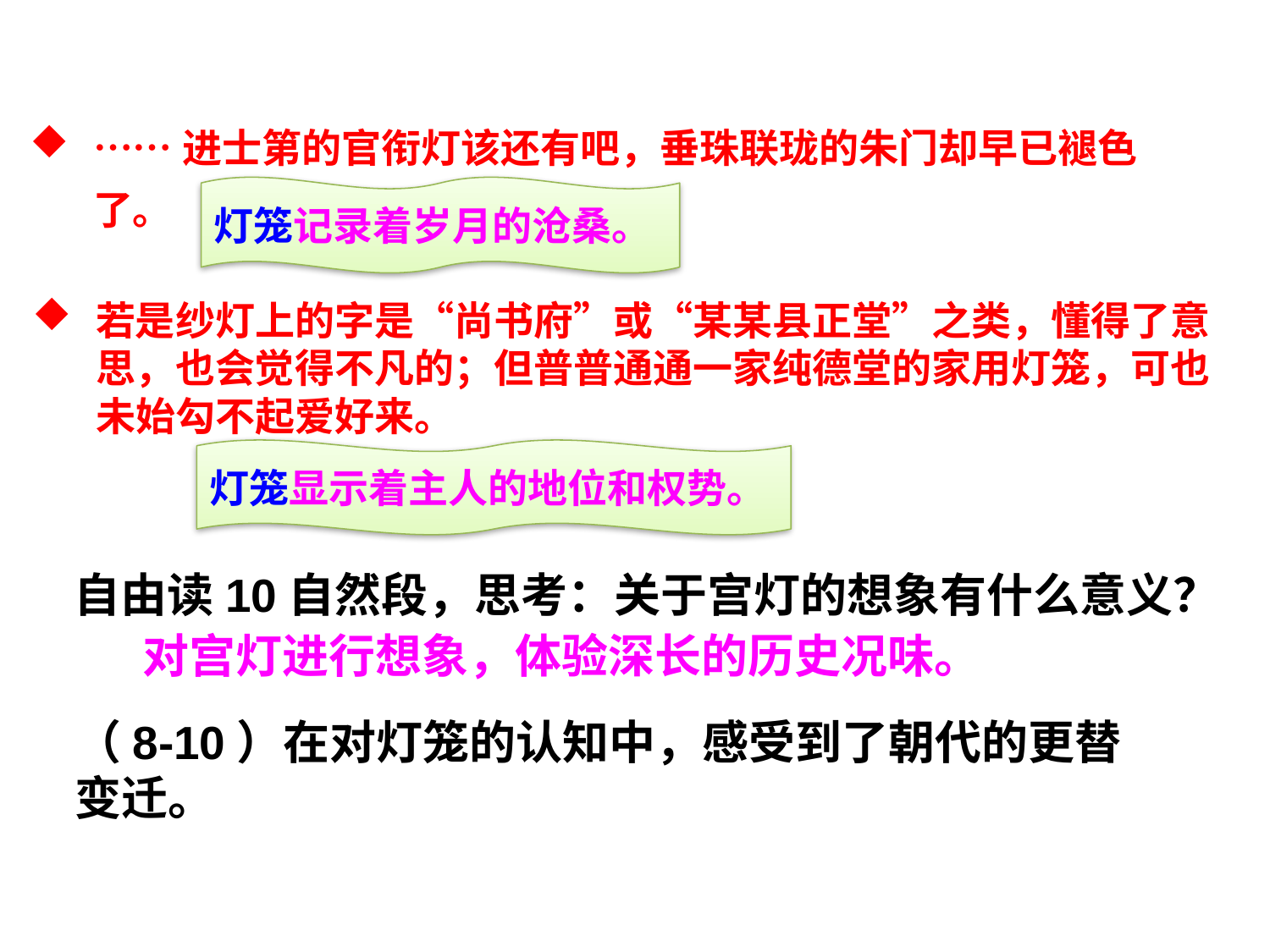

……进士第的官衔灯该还有吧，垂珠联珑的朱门却早已褪色了。
灯笼记录着岁月的沧桑。
若是纱灯上的字是“尚书府”或“某某县正堂”之类，懂得了意思，也会觉得不凡的；但普普通通一家纯德堂的家用灯笼，可也未始勾不起爱好来。
状元成才路
状元成才路
状元成才路
状元成才路
状元成才路
状元成才路
状元成才路
状元成才路
状元成才路
状元成才路
状元成才路
状元成才路
状元成才路
状元成才路
状元成才路
状元成才路
状元成才路
状元成才路
状元成才路
状元成才路
状元成才路
状元成才路
状元成才路
状元成才路
状元成才路
状元成才路
状元成才路
状元成才路
状元成才路
状元成才路
状元成才路
状元成才路
状元成才路
状元成才路
状元成才路
状元成才路
状元成才路
状元成才路
状元成才路
状元成才路
状元成才路
灯笼显示着主人的地位和权势。
状元成才路
状元成才路
状元成才路
状元成才路
状元成才路
状元成才路
状元成才路
状元成才路
状元成才路
状元成才路
状元成才路
状元成才路
状元成才路
状元成才路
状元成才路
状元成才路
状元成才路
状元成才路
状元成才路
状元成才路
状元成才路
状元成才路
状元成才路
状元成才路
状元成才路
状元成才路
状元成才路
 自由读10自然段，思考：关于宫灯的想象有什么意义？
状元成才路
状元成才路
状元成才路
状元成才路
状元成才路
状元成才路
状元成才路
状元成才路
状元成才路
状元成才路
状元成才路
状元成才路
状元成才路
状元成才路
状元成才路
状元成才路
状元成才路
状元成才路
 对宫灯进行想象，体验深长的历史况味。
状元成才路
状元成才路
状元成才路
状元成才路
状元成才路
状元成才路
状元成才路
状元成才路
状元成才路
状元成才路
状元成才路
状元成才路
状元成才路
状元成才路
（8-10）在对灯笼的认知中，感受到了朝代的更替变迁。